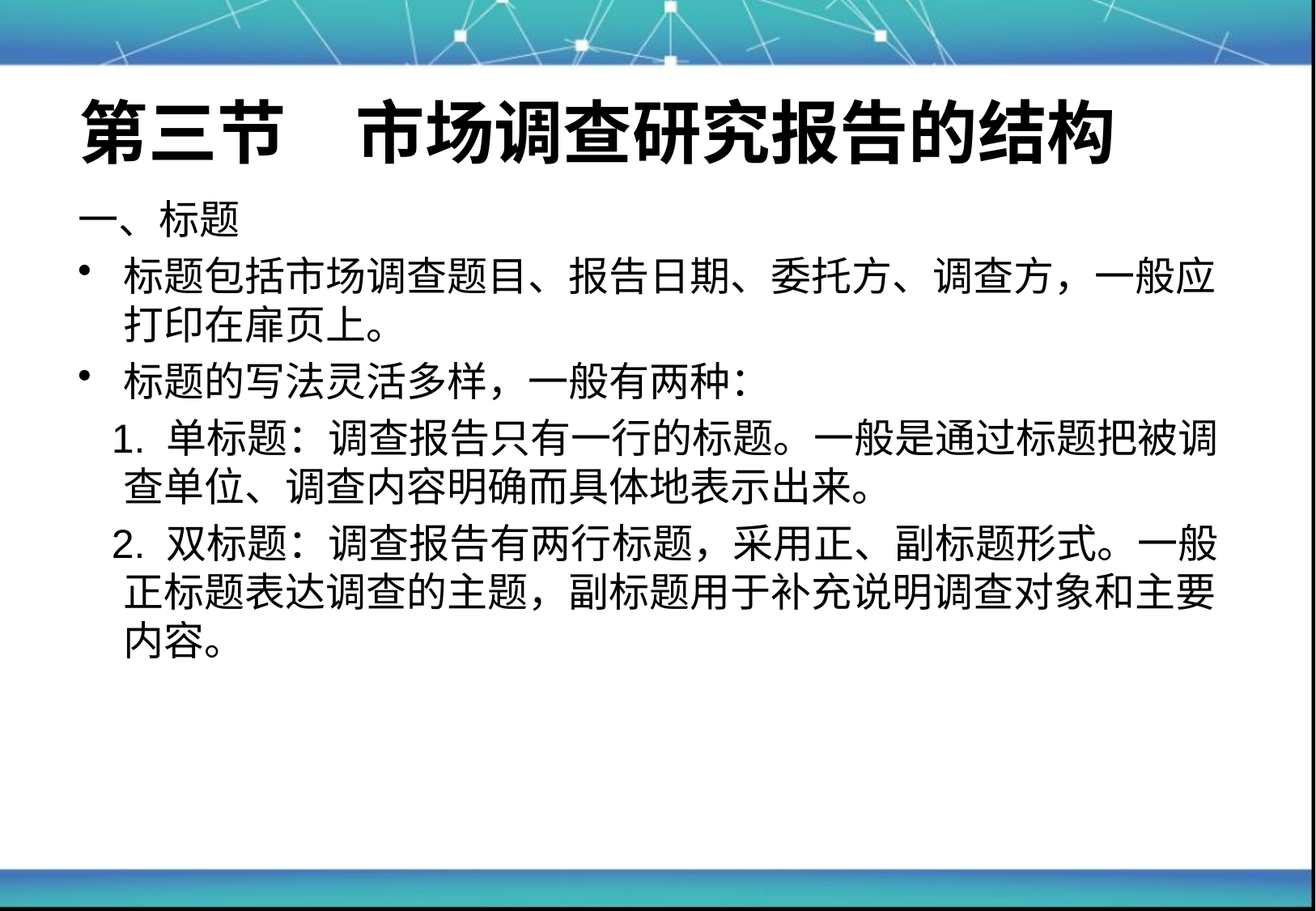

# 第三节　市场调查研究报告的结构
一、标题
标题包括市场调查题目、报告日期、委托方、调查方，一般应打印在扉页上。
标题的写法灵活多样，一般有两种：
   1. 单标题：调查报告只有一行的标题。一般是通过标题把被调查单位、调查内容明确而具体地表示出来。
   2. 双标题：调查报告有两行标题，采用正、副标题形式。一般正标题表达调查的主题，副标题用于补充说明调查对象和主要内容。